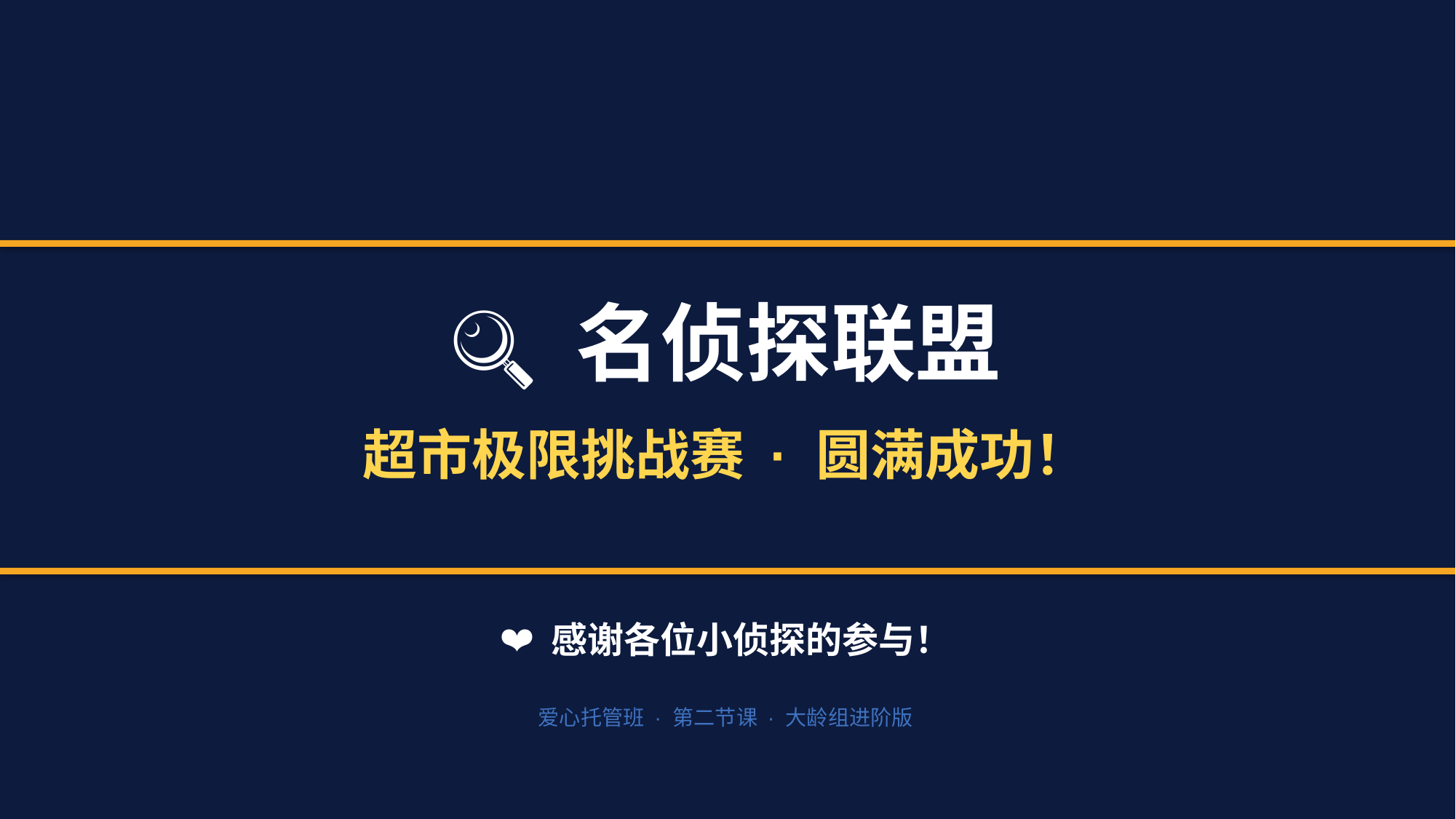

🔍 名侦探联盟
超市极限挑战赛 · 圆满成功！

❤️ 感谢各位小侦探的参与！
爱心托管班 · 第二节课 · 大龄组进阶版